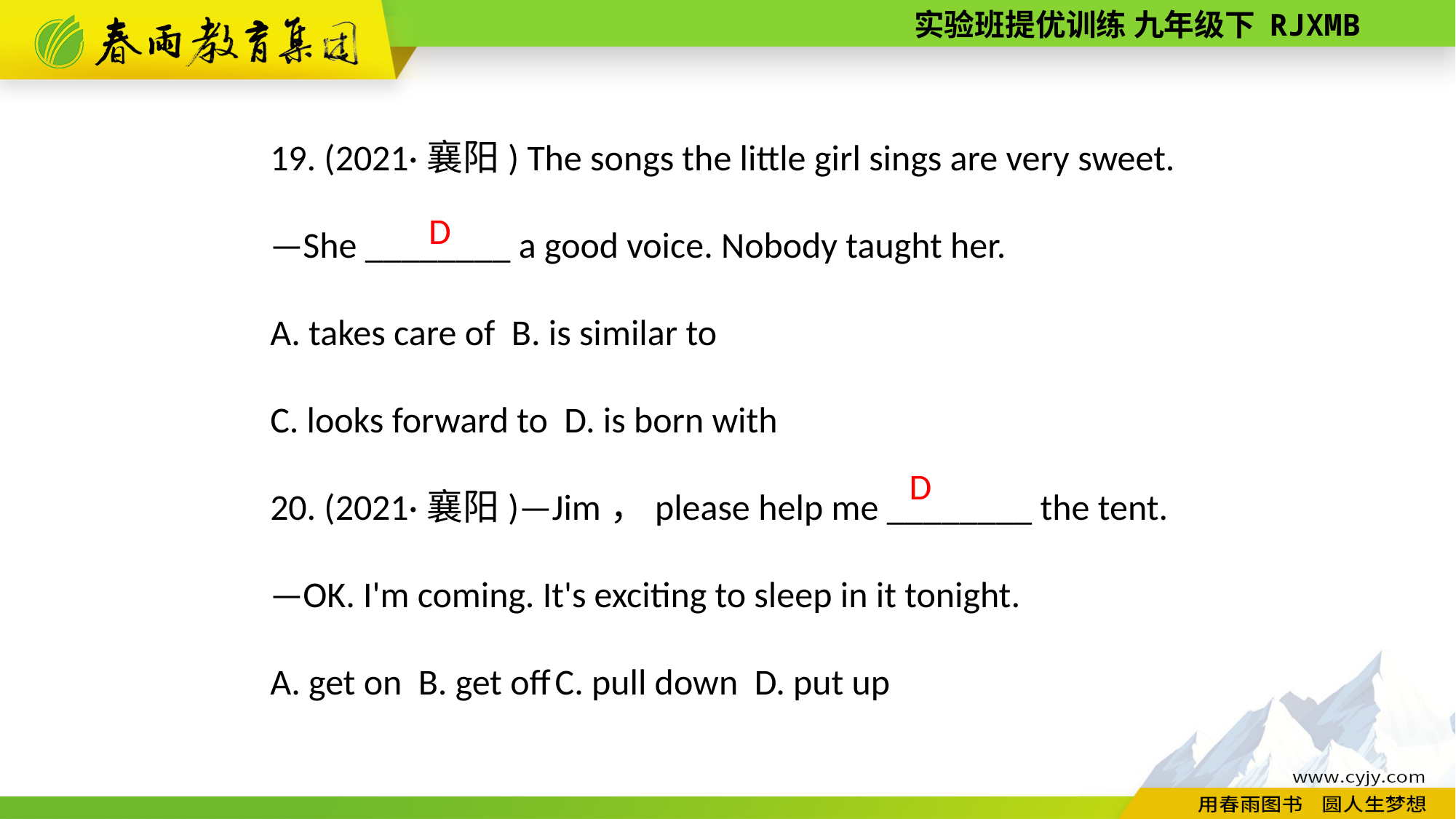

19. (2021·襄阳) The songs the little girl sings are very sweet.
—She ________ a good voice. Nobody taught her.
A. takes care of  B. is similar to
C. looks forward to  D. is born with
20. (2021·襄阳)—Jim，please help me ________ the tent.
—OK. I'm coming. It's exciting to sleep in it tonight.
A. get on  B. get off C. pull down  D. put up
D
 D